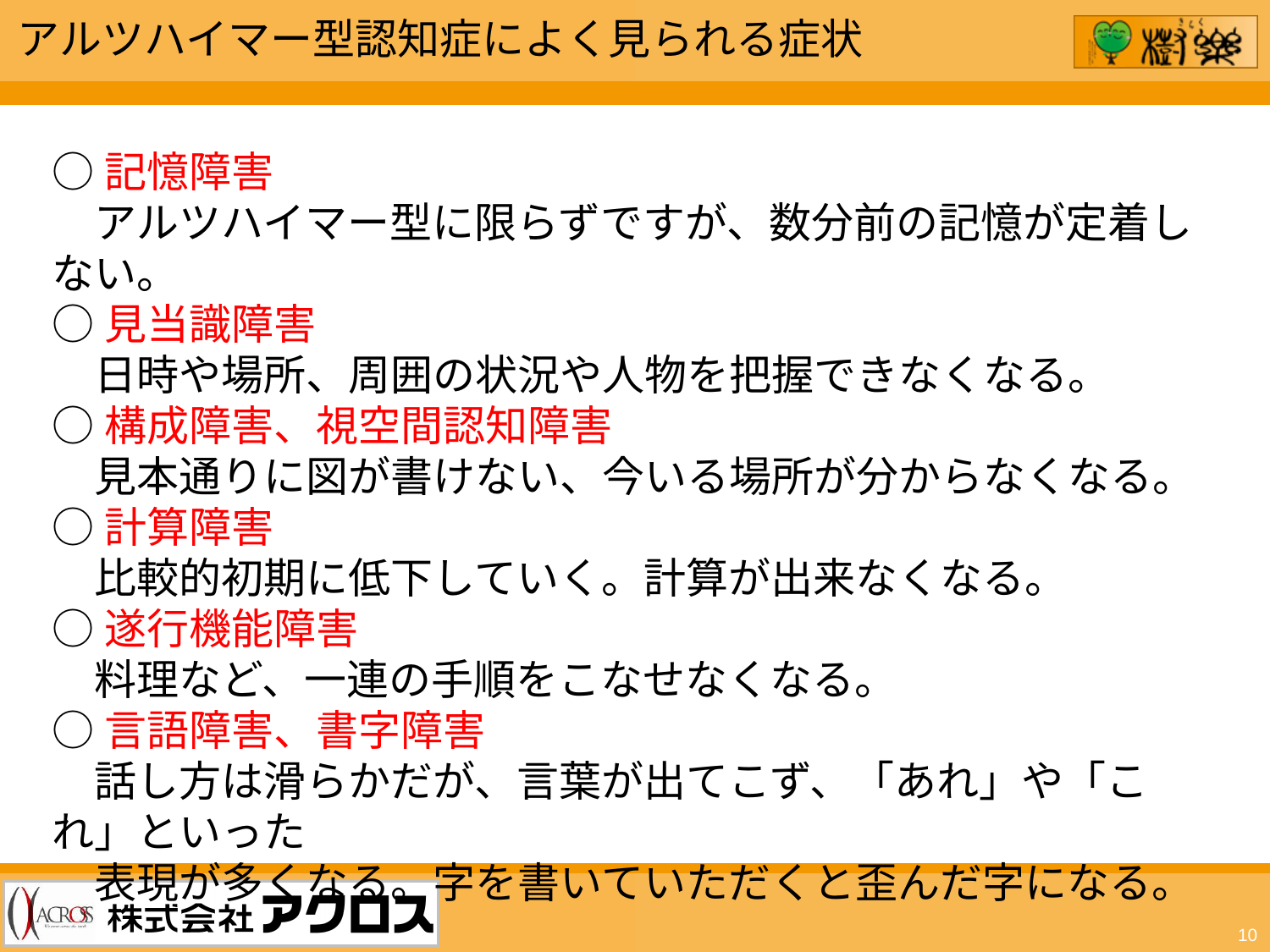

アルツハイマー型認知症によく見られる症状
○記憶障害
　アルツハイマー型に限らずですが、数分前の記憶が定着しない。
○見当識障害
　日時や場所、周囲の状況や人物を把握できなくなる。
○構成障害、視空間認知障害
　見本通りに図が書けない、今いる場所が分からなくなる。
○計算障害
　比較的初期に低下していく。計算が出来なくなる。
○遂行機能障害
　料理など、一連の手順をこなせなくなる。
○言語障害、書字障害
　話し方は滑らかだが、言葉が出てこず、「あれ」や「これ」といった
　表現が多くなる。字を書いていただくと歪んだ字になる。
10